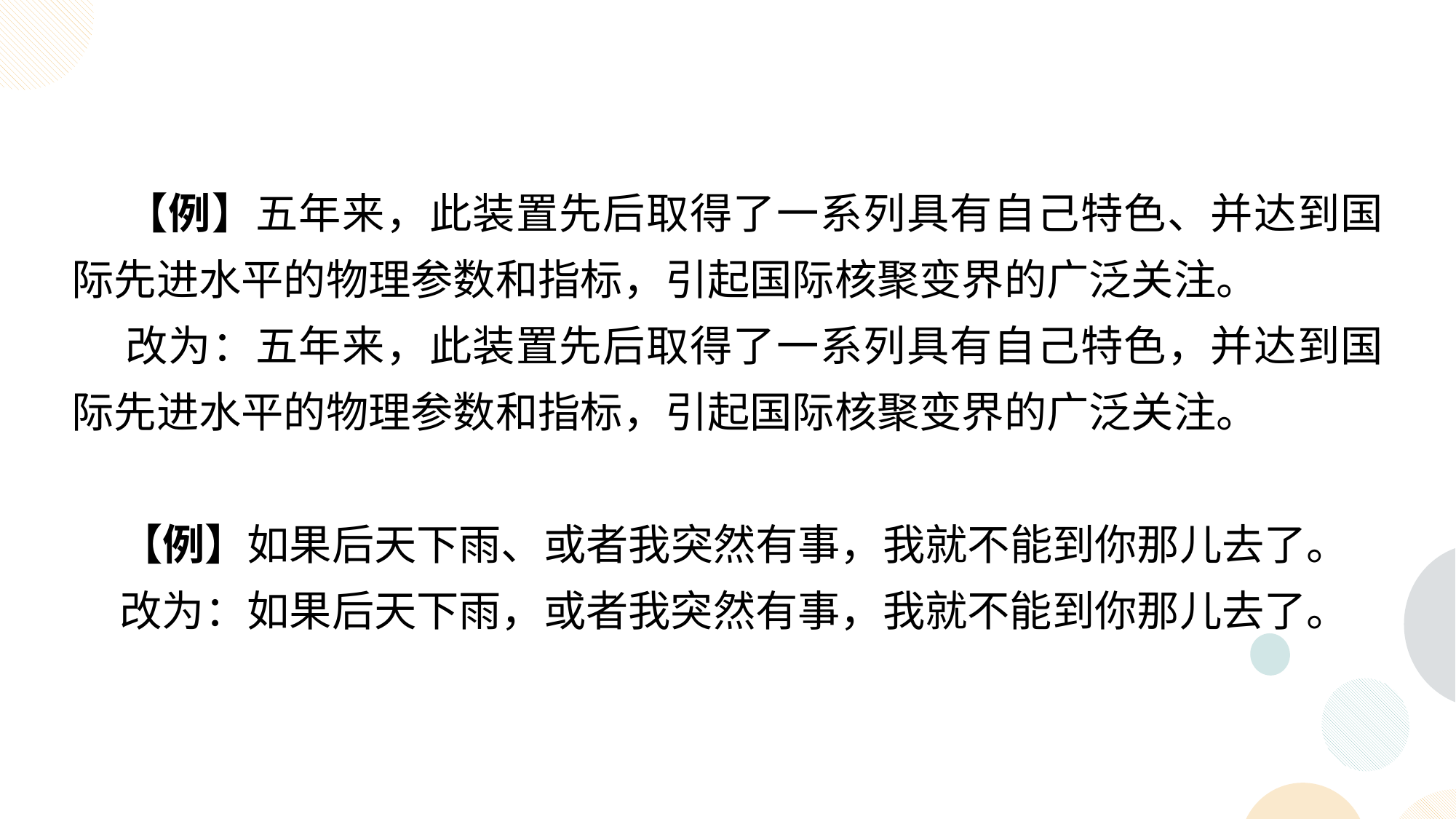

【例】五年来，此装置先后取得了一系列具有自己特色、并达到国际先进水平的物理参数和指标，引起国际核聚变界的广泛关注。
    改为：五年来，此装置先后取得了一系列具有自己特色，并达到国际先进水平的物理参数和指标，引起国际核聚变界的广泛关注。

    【例】如果后天下雨、或者我突然有事，我就不能到你那儿去了。
    改为：如果后天下雨，或者我突然有事，我就不能到你那儿去了。